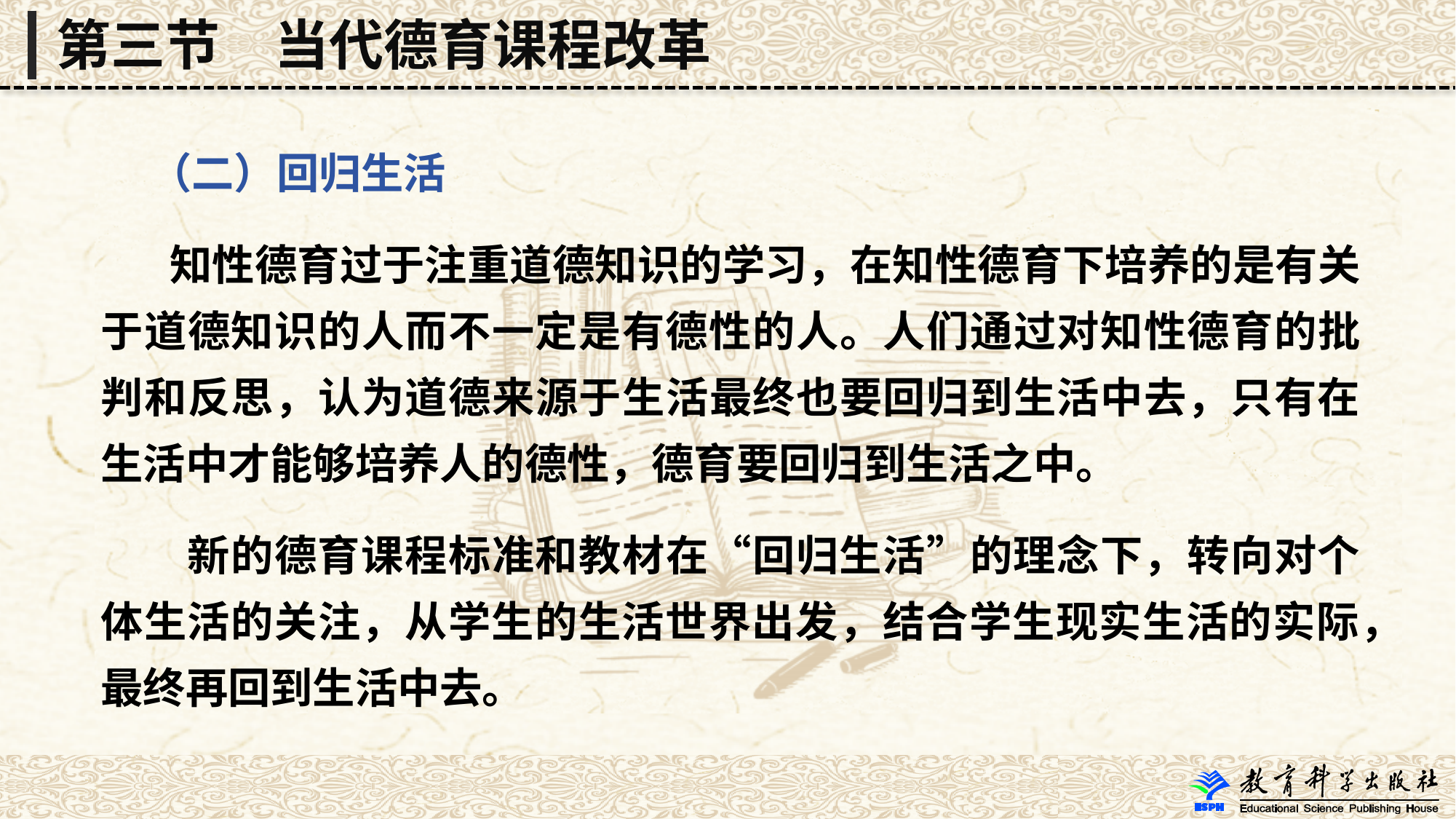

第三节　当代德育课程改革
    （二）回归生活

      知性德育过于注重道德知识的学习，在知性德育下培养的是有关于道德知识的人而不一定是有德性的人。人们通过对知性德育的批判和反思，认为道德来源于生活最终也要回归到生活中去，只有在生活中才能够培养人的德性，德育要回归到生活之中。

       新的德育课程标准和教材在“回归生活”的理念下，转向对个体生活的关注，从学生的生活世界出发，结合学生现实生活的实际，最终再回到生活中去。